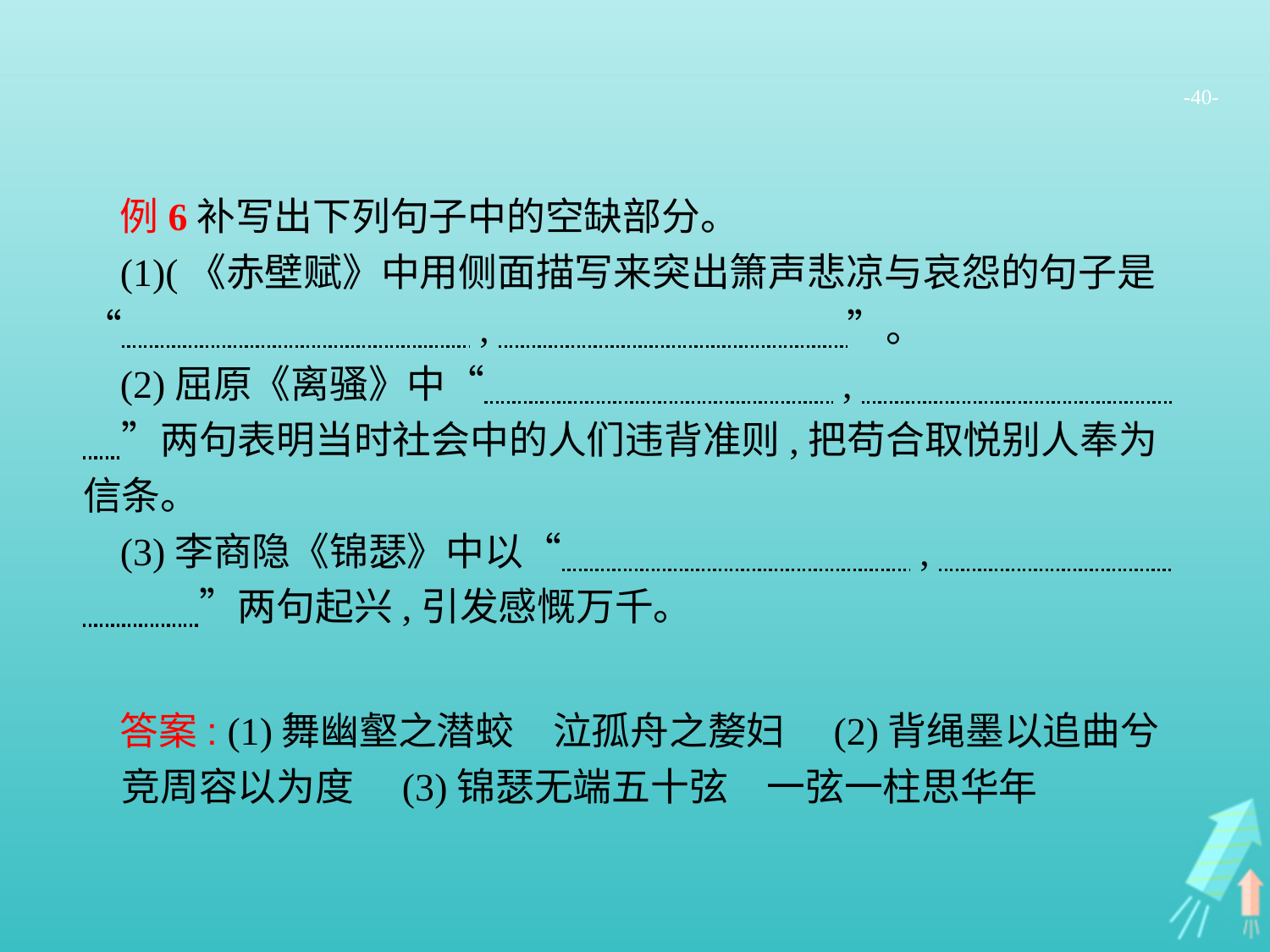

-40-
例6补写出下列句子中的空缺部分。
(1)(《赤壁赋》中用侧面描写来突出箫声悲凉与哀怨的句子是“　　　　　　　　　,　　　　　　　　　”。
(2)屈原《离骚》中“　　　　　　　　　,　　　　　　　　　”两句表明当时社会中的人们违背准则,把苟合取悦别人奉为信条。
(3)李商隐《锦瑟》中以“　　　　　　　　　,　　　　　　　　　”两句起兴,引发感慨万千。
答案: (1)舞幽壑之潜蛟　泣孤舟之嫠妇　(2)背绳墨以追曲兮　竞周容以为度　(3)锦瑟无端五十弦　一弦一柱思华年